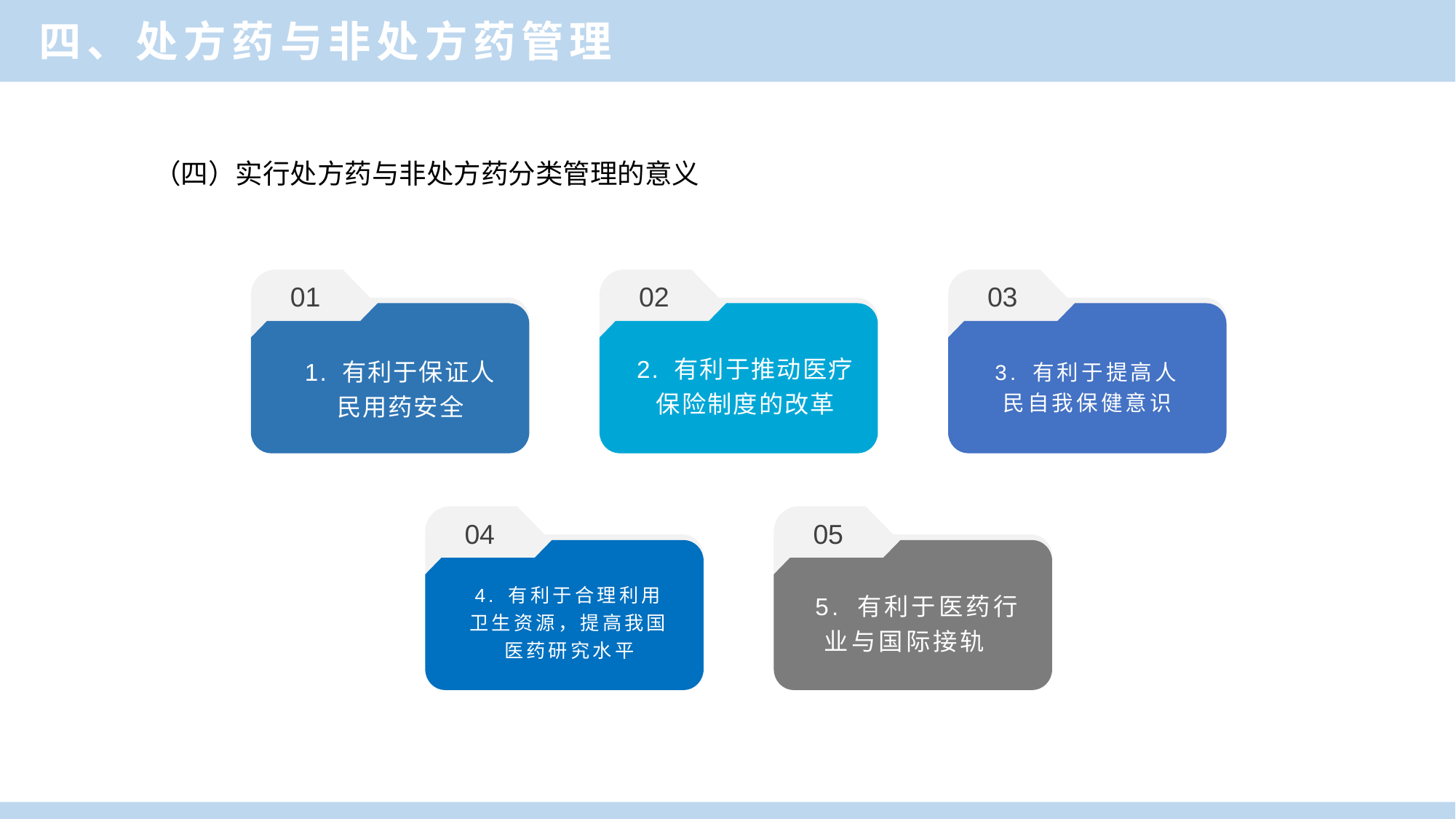

四、处方药与非处方药管理
（四）实行处方药与非处方药分类管理的意义

01
02
03

2. 有利于推动医疗保险制度的改革
3. 有利于提高人民自我保健意识
1. 有利于保证人民用药安全

04
05

4. 有利于合理利用卫生资源，提高我国医药研究水平
5. 有利于医药行业与国际接轨